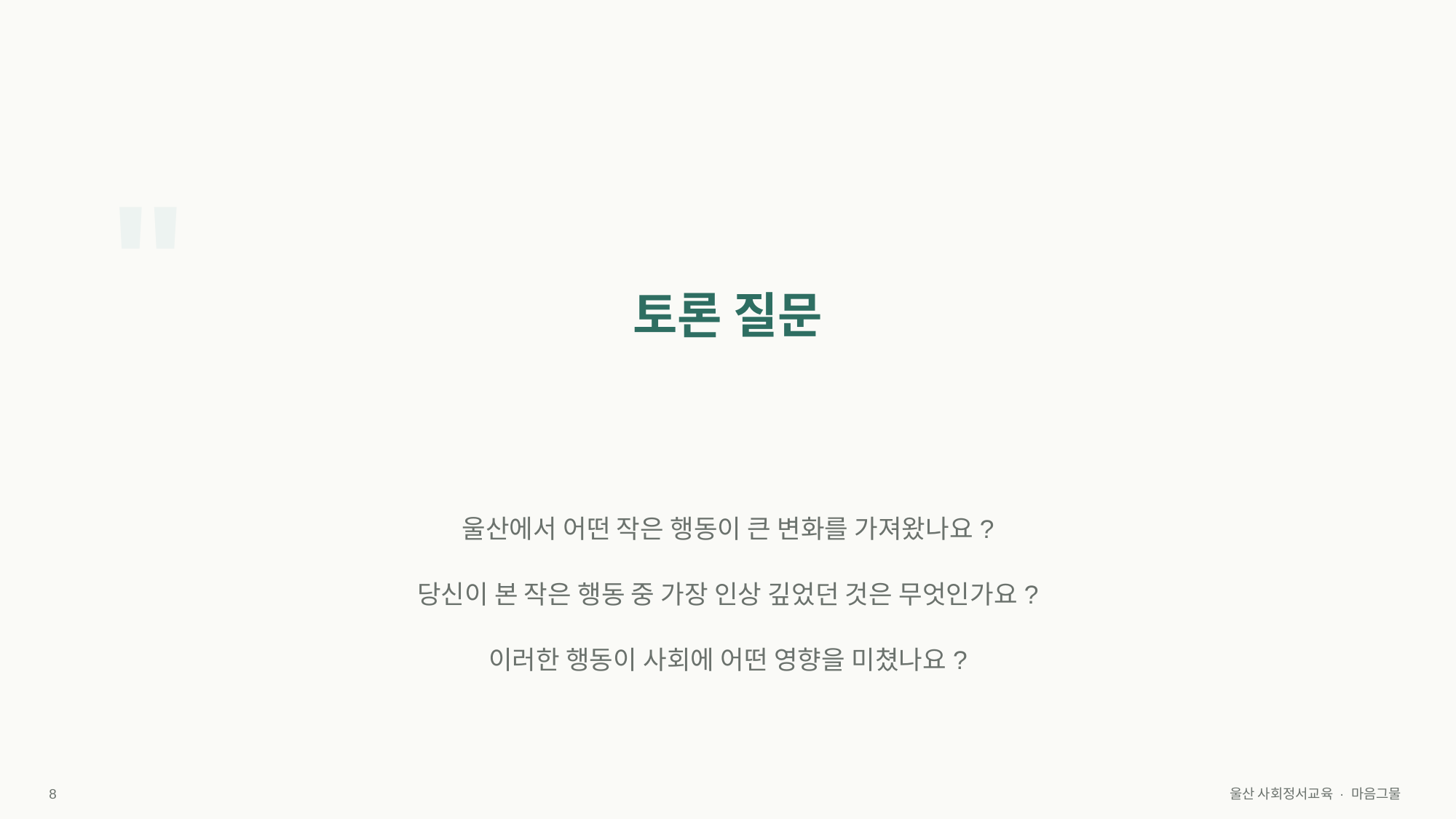

"
토론 질문
울산에서 어떤 작은 행동이 큰 변화를 가져왔나요?
당신이 본 작은 행동 중 가장 인상 깊었던 것은 무엇인가요?
이러한 행동이 사회에 어떤 영향을 미쳤나요?
8
울산 사회정서교육 · 마음그물